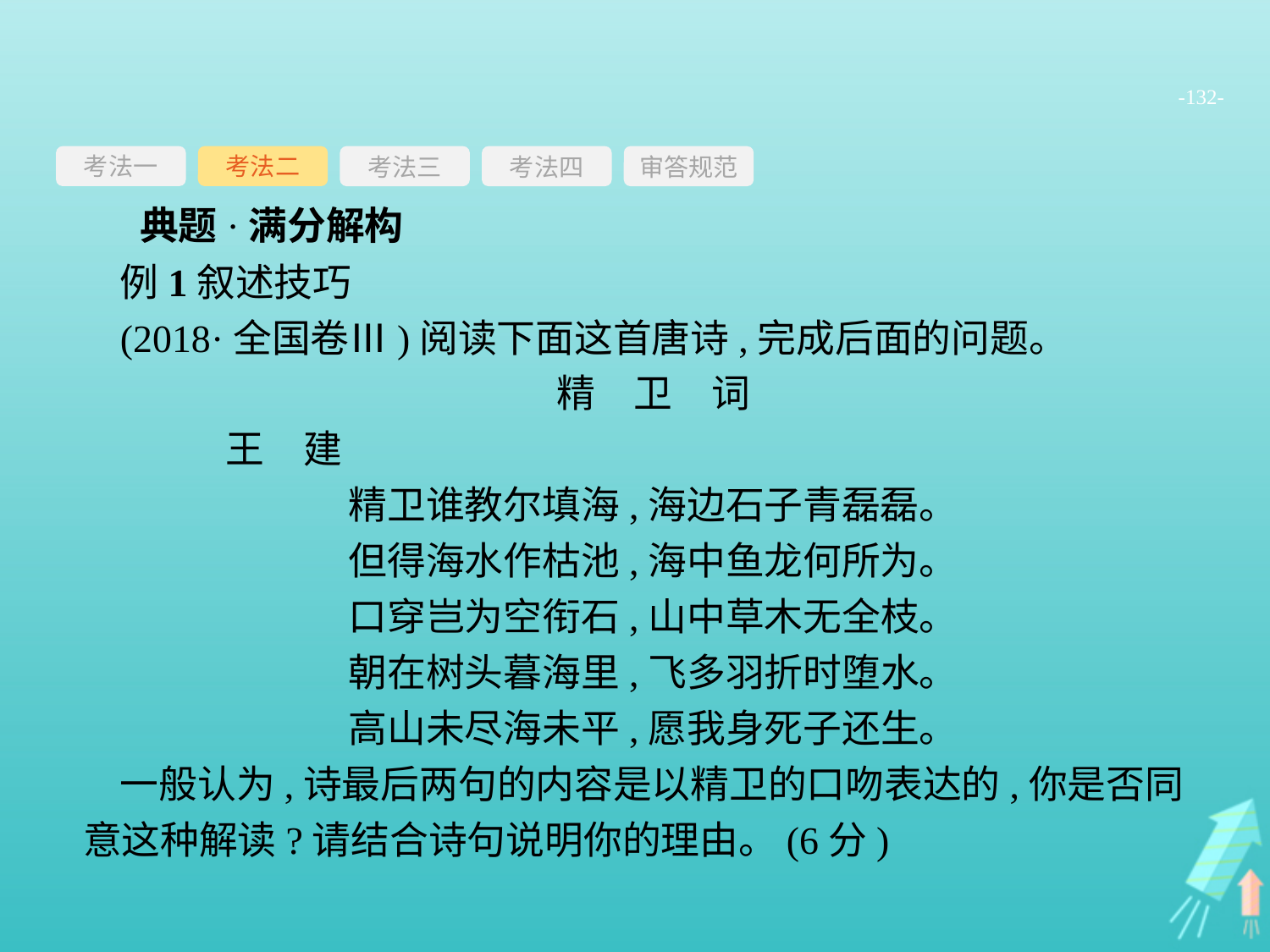

-132-
考法一
考法三
考法四
审答规范
考法二
典题·满分解构
例1叙述技巧
(2018·全国卷Ⅲ)阅读下面这首唐诗,完成后面的问题。
精　卫　词
	王　建
精卫谁教尔填海,海边石子青磊磊。
但得海水作枯池,海中鱼龙何所为。
口穿岂为空衔石,山中草木无全枝。
朝在树头暮海里,飞多羽折时堕水。
高山未尽海未平,愿我身死子还生。
一般认为,诗最后两句的内容是以精卫的口吻表达的,你是否同意这种解读?请结合诗句说明你的理由。(6分)